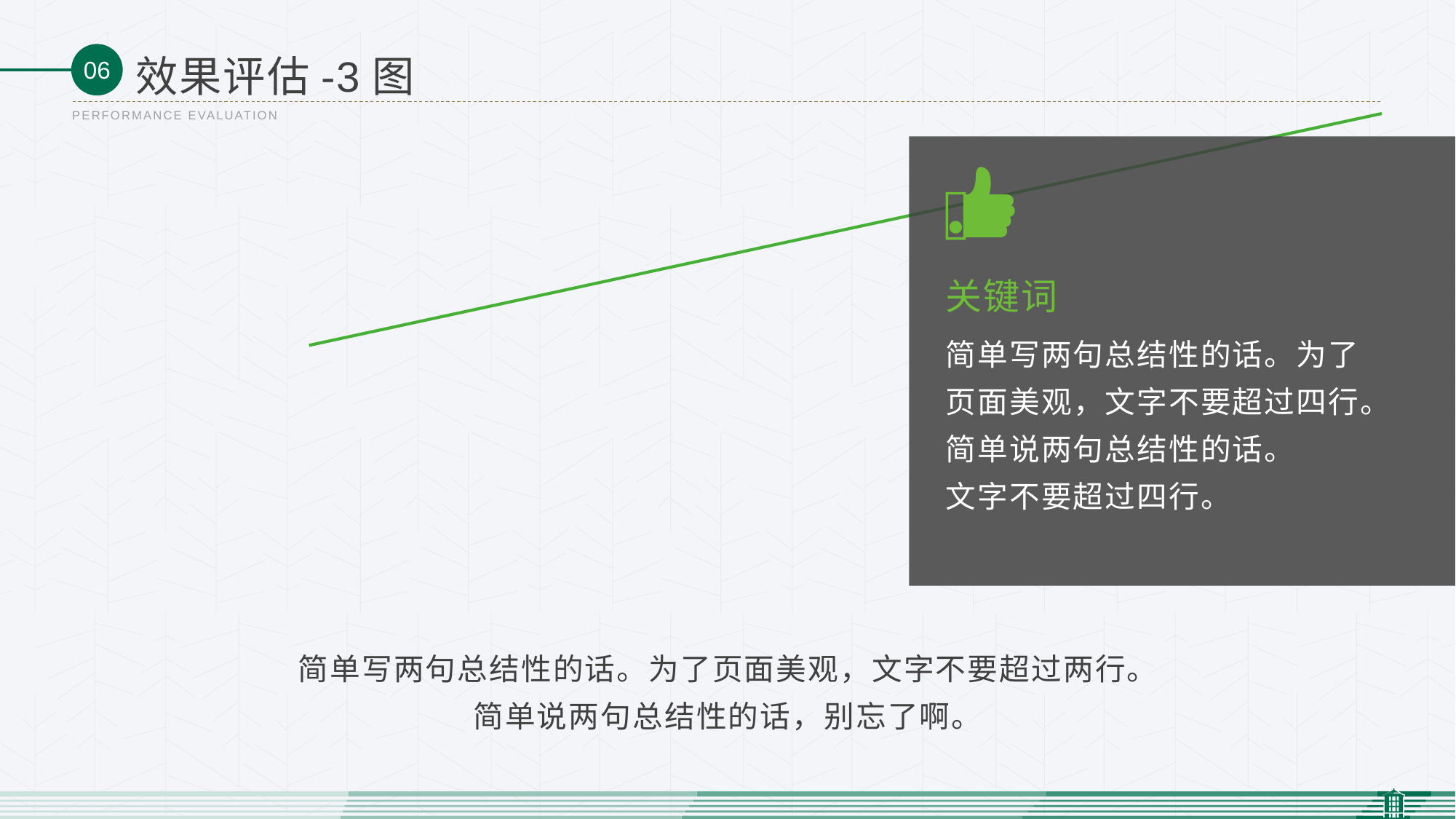

效果评估-3图
PERFORMANCE EVALUATION

关键词
简单写两句总结性的话。为了页面美观，文字不要超过四行。
简单说两句总结性的话。
文字不要超过四行。
简单写两句总结性的话。为了页面美观，文字不要超过两行。
简单说两句总结性的话，别忘了啊。